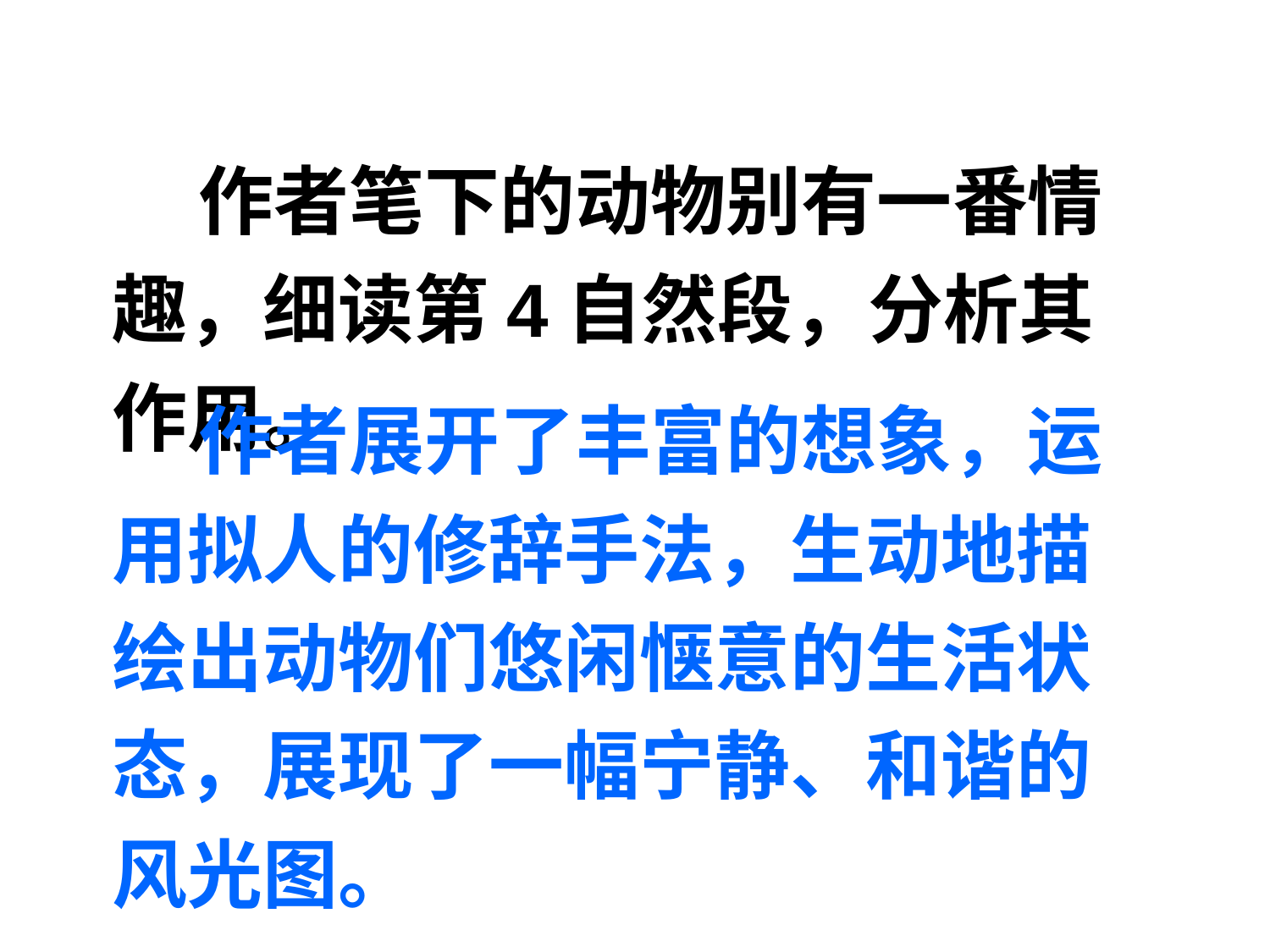

作者笔下的动物别有一番情趣，细读第4自然段，分析其作用。
    作者展开了丰富的想象，运用拟人的修辞手法，生动地描绘出动物们悠闲惬意的生活状态，展现了一幅宁静、和谐的风光图。